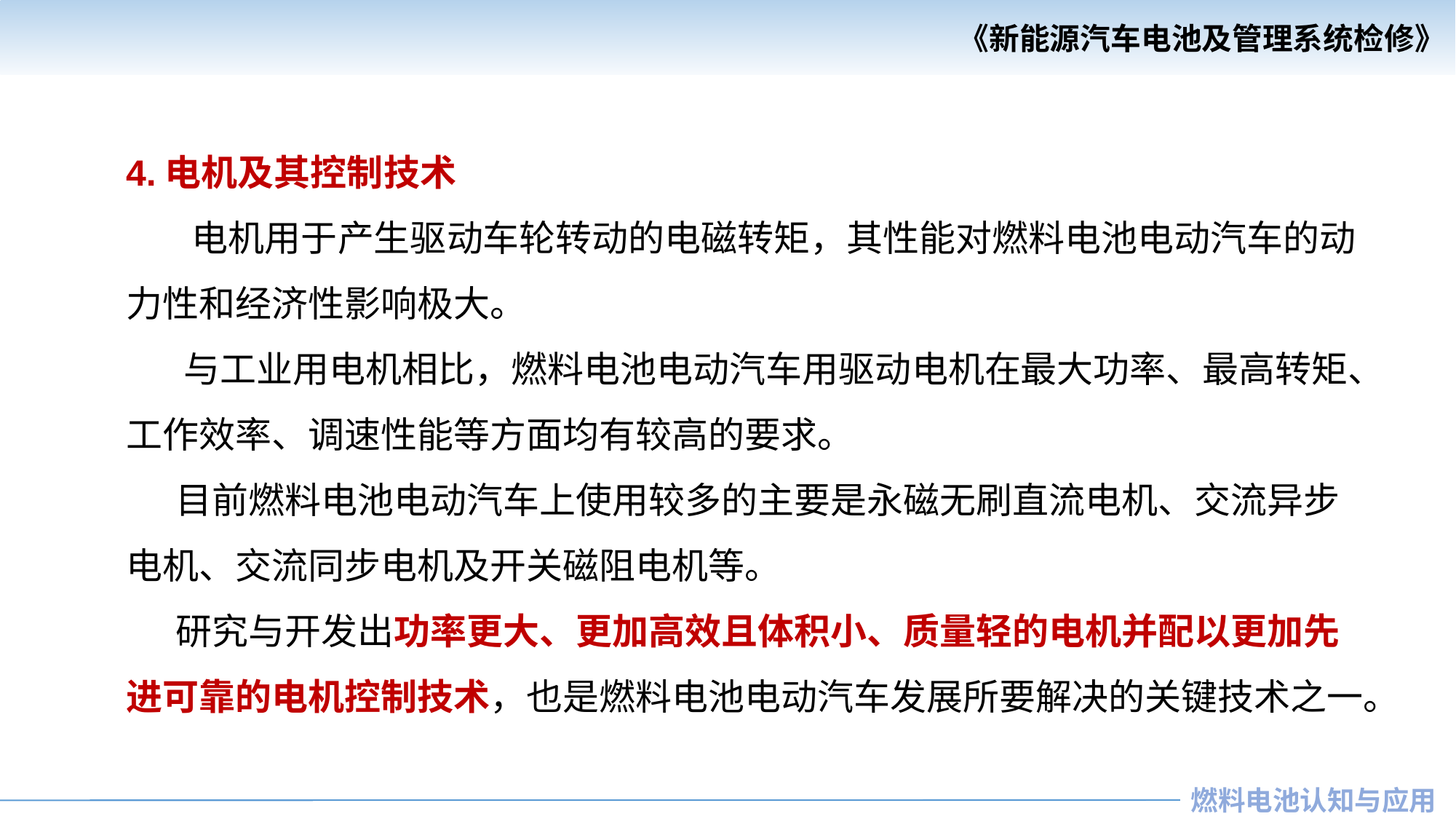

4.电机及其控制技术
       电机用于产生驱动车轮转动的电磁转矩，其性能对燃料电池电动汽车的动力性和经济性影响极大。
      与工业用电机相比，燃料电池电动汽车用驱动电机在最大功率、最高转矩、工作效率、调速性能等方面均有较高的要求。
     目前燃料电池电动汽车上使用较多的主要是永磁无刷直流电机、交流异步电机、交流同步电机及开关磁阻电机等。
     研究与开发出功率更大、更加高效且体积小、质量轻的电机并配以更加先进可靠的电机控制技术，也是燃料电池电动汽车发展所要解决的关键技术之一。